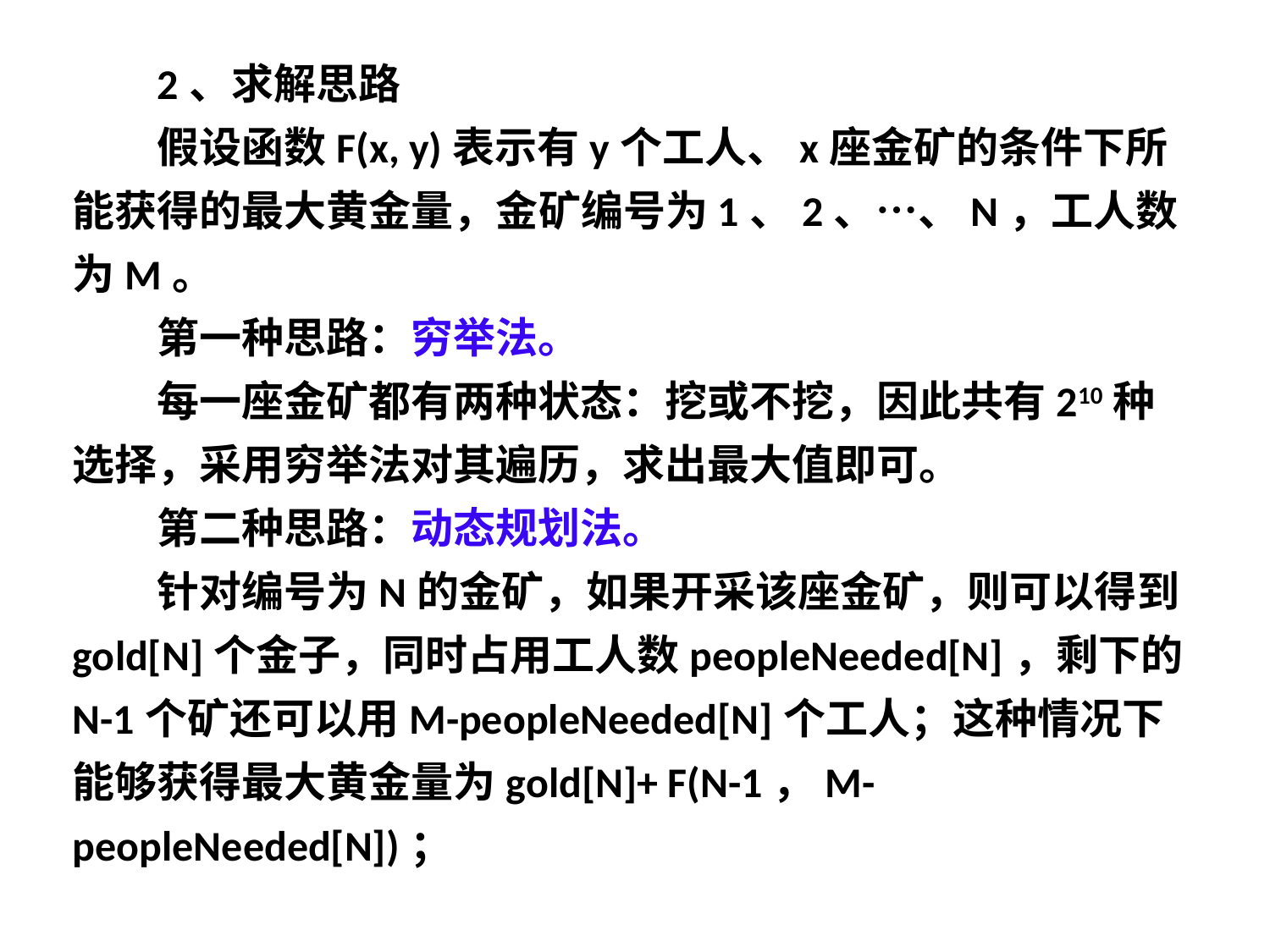

2、求解思路
假设函数F(x, y)表示有y个工人、x座金矿的条件下所能获得的最大黄金量，金矿编号为1、2、…、N，工人数为M。
第一种思路：穷举法。
每一座金矿都有两种状态：挖或不挖，因此共有210种选择，采用穷举法对其遍历，求出最大值即可。
第二种思路：动态规划法。
针对编号为N的金矿，如果开采该座金矿，则可以得到gold[N]个金子，同时占用工人数peopleNeeded[N]，剩下的N-1个矿还可以用M-peopleNeeded[N]个工人；这种情况下能够获得最大黄金量为gold[N]+ F(N-1，M- peopleNeeded[N])；